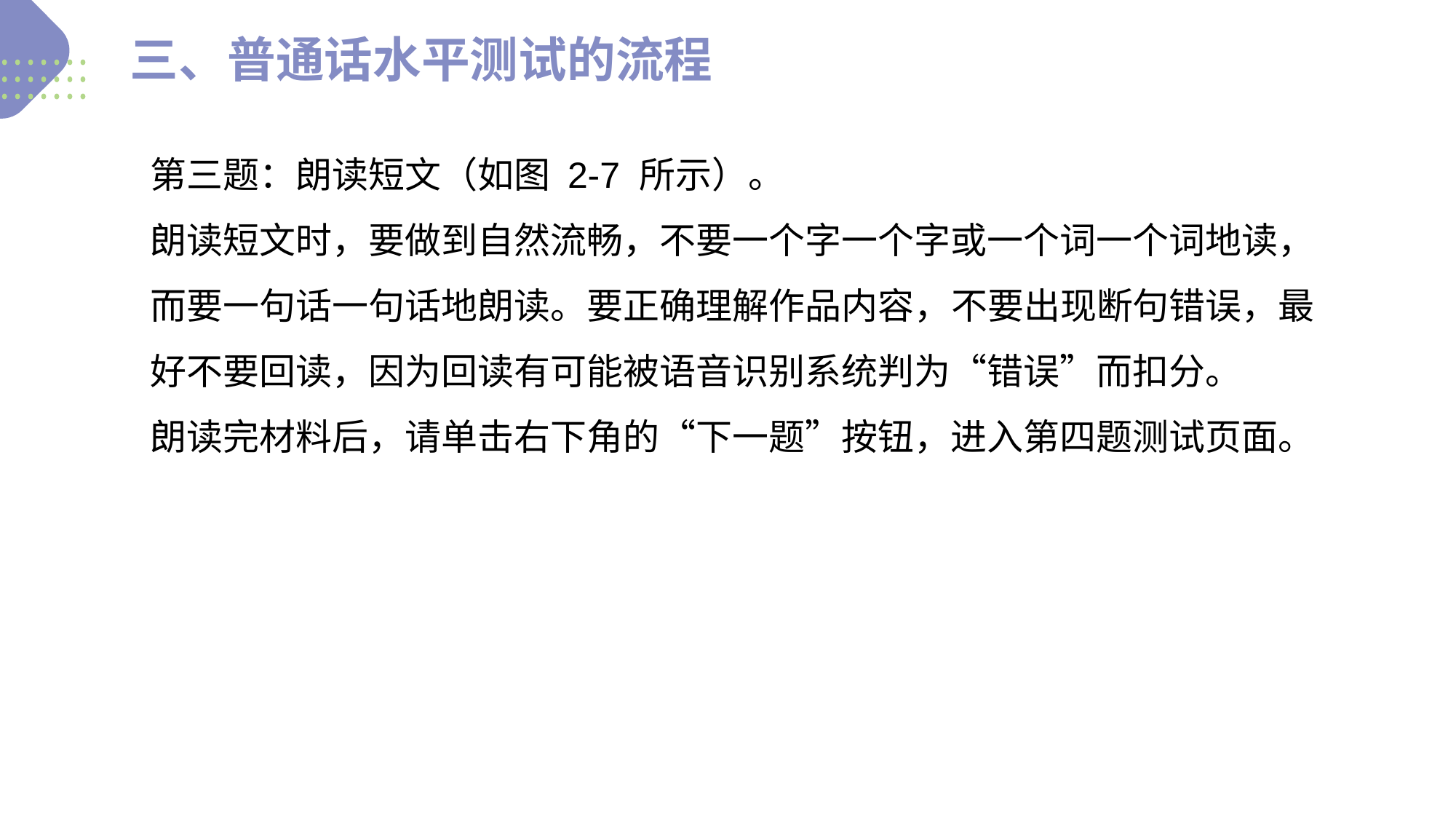

三、普通话水平测试的流程

第三题：朗读短文（如图 2-7 所示）。
朗读短文时，要做到自然流畅，不要一个字一个字或一个词一个词地读，而要一句话一句话地朗读。要正确理解作品内容，不要出现断句错误，最好不要回读，因为回读有可能被语音识别系统判为“错误”而扣分。
朗读完材料后，请单击右下角的“下一题”按钮，进入第四题测试页面。